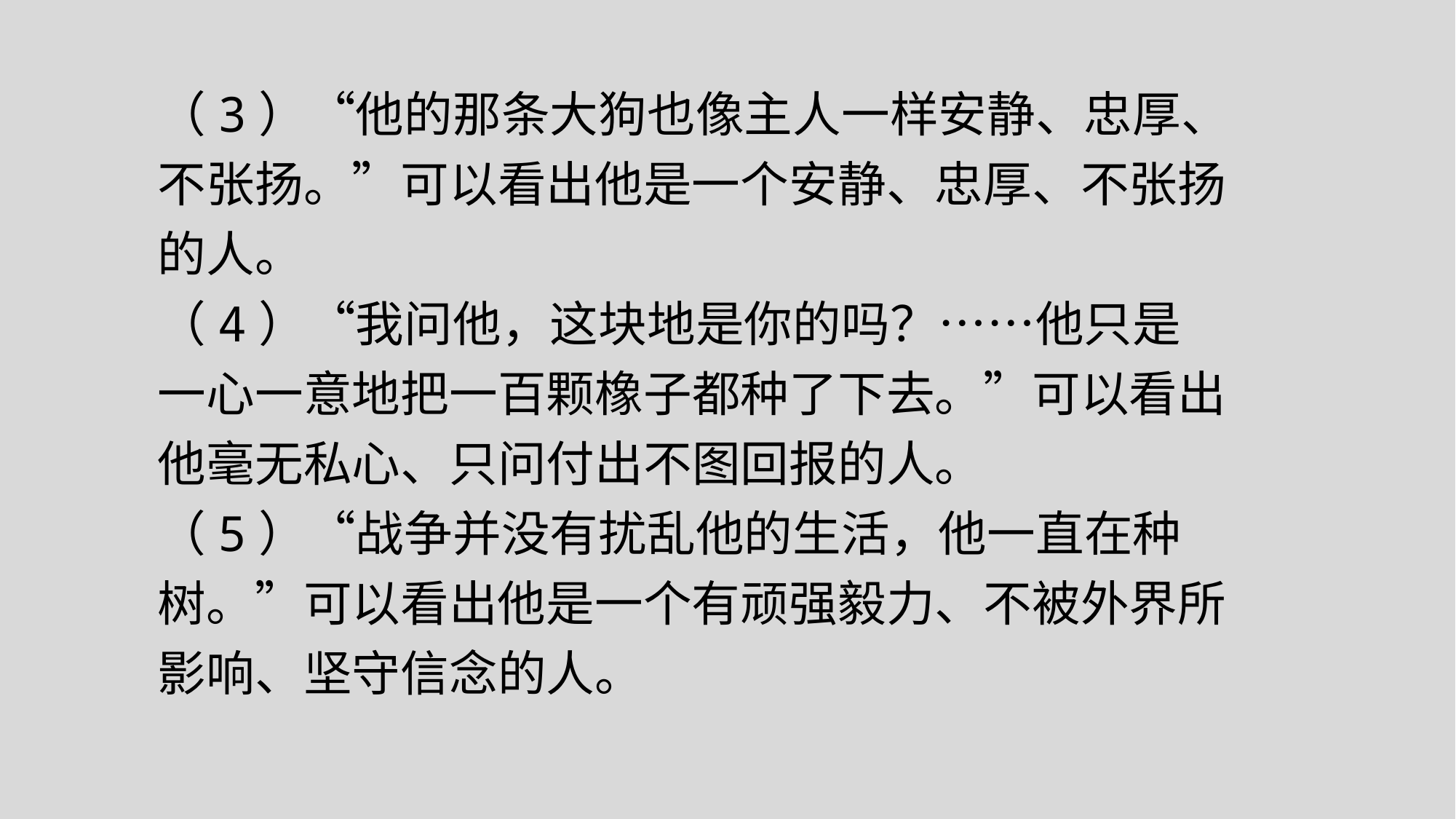

（3）“他的那条大狗也像主人一样安静、忠厚、不张扬。”可以看出他是一个安静、忠厚、不张扬的人。
（4）“我问他，这块地是你的吗？……他只是一心一意地把一百颗橡子都种了下去。”可以看出他毫无私心、只问付出不图回报的人。
（5）“战争并没有扰乱他的生活，他一直在种树。”可以看出他是一个有顽强毅力、不被外界所影响、坚守信念的人。